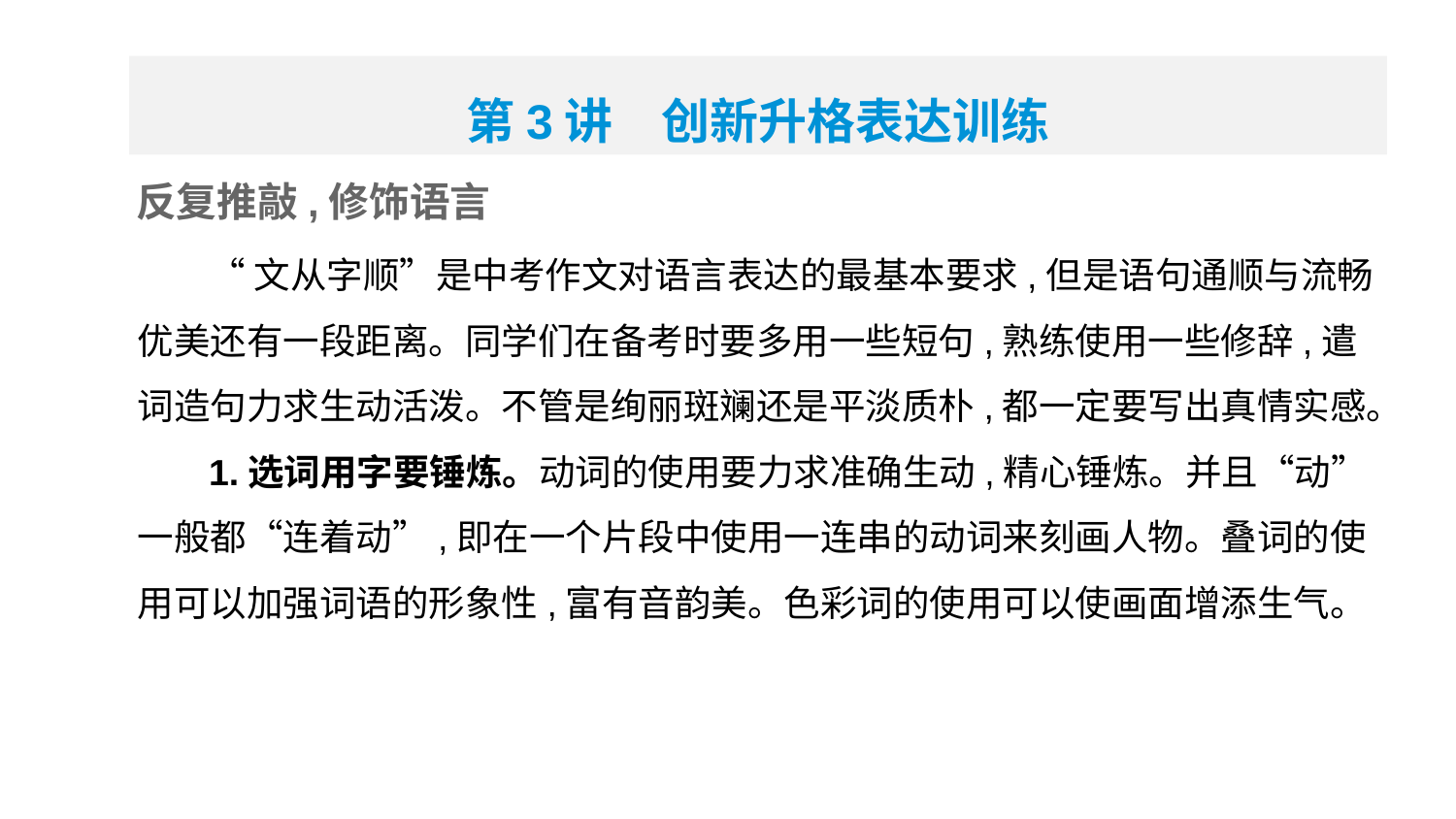

第3讲　创新升格表达训练
反复推敲,修饰语言
“文从字顺”是中考作文对语言表达的最基本要求,但是语句通顺与流畅优美还有一段距离。同学们在备考时要多用一些短句,熟练使用一些修辞,遣词造句力求生动活泼。不管是绚丽斑斓还是平淡质朴,都一定要写出真情实感。
1.选词用字要锤炼。动词的使用要力求准确生动,精心锤炼。并且“动”一般都“连着动”,即在一个片段中使用一连串的动词来刻画人物。叠词的使用可以加强词语的形象性,富有音韵美。色彩词的使用可以使画面增添生气。